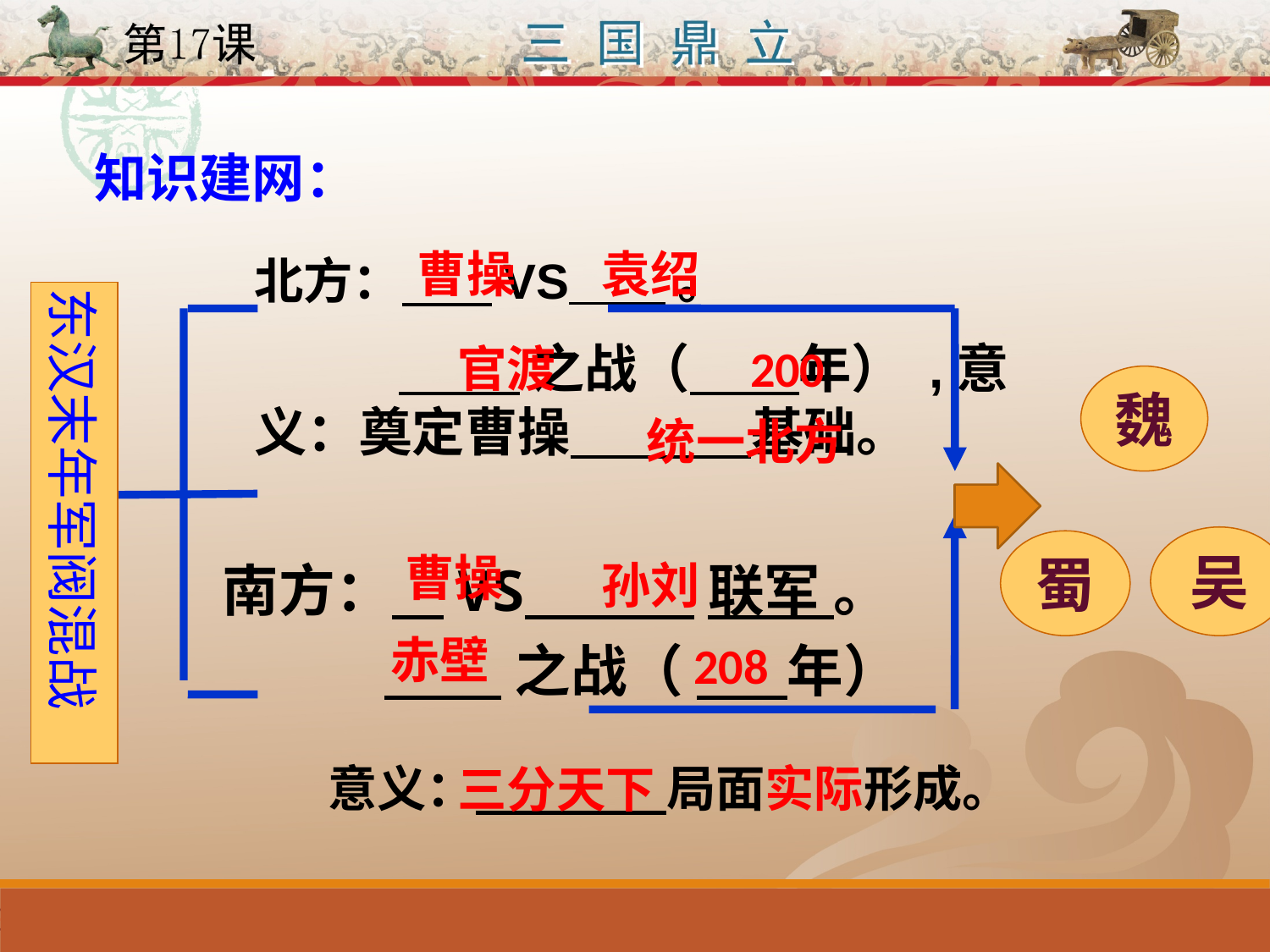

知识建网：
曹操
袁绍
北方：        VS       。
                      之战（         年） ,意义：奠定曹操               基础。
东汉末年军阀混战

官渡
200
魏
统一北方

吴
蜀
曹操
南方：    VS     联军 。
孙刘
赤壁
         之战（        年）
208

 意义：                 局面实际形成。
三分天下